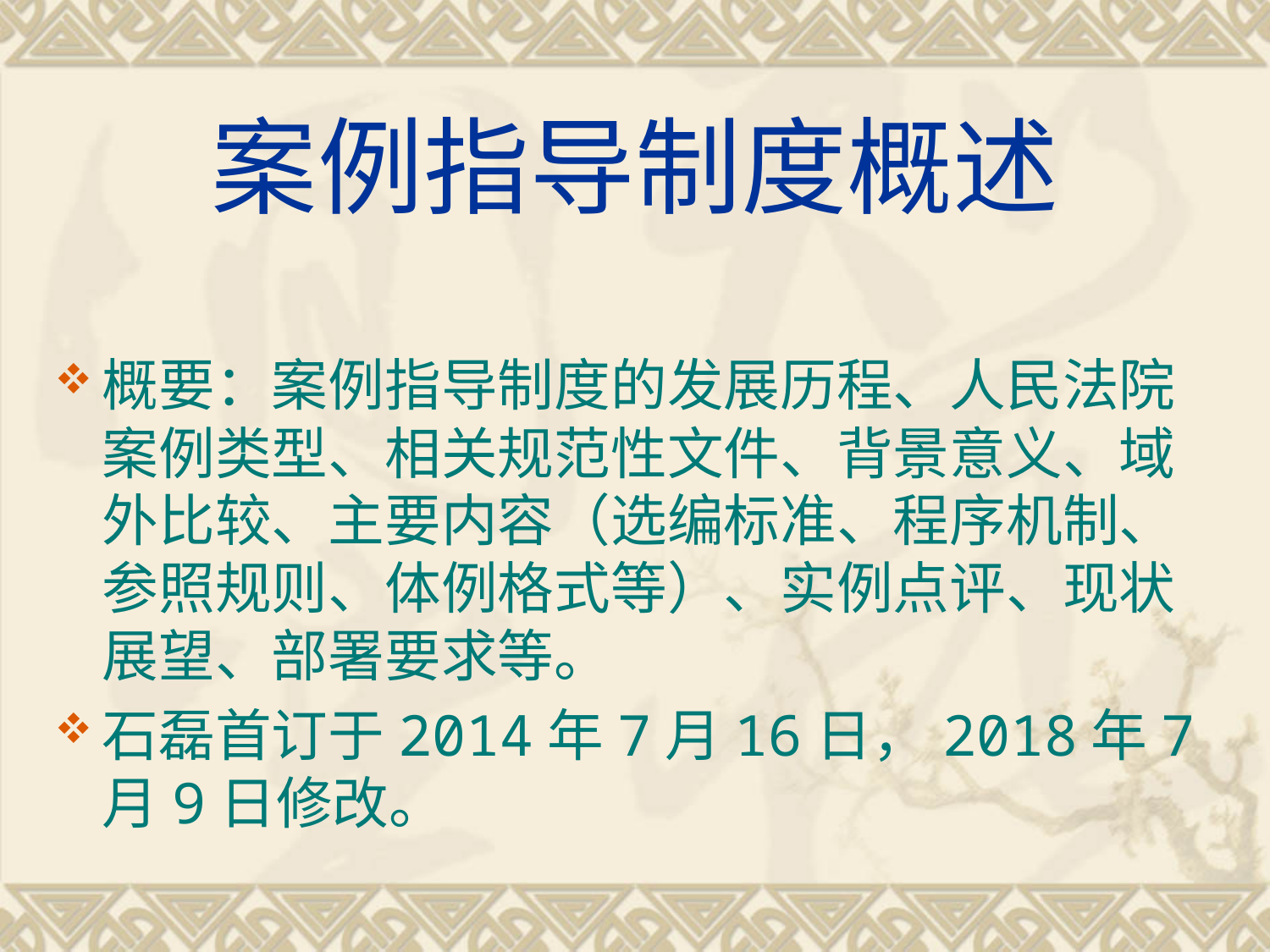

# 案例指导制度概述

概要：案例指导制度的发展历程、人民法院案例类型、相关规范性文件、背景意义、域外比较、主要内容（选编标准、程序机制、参照规则、体例格式等）、实例点评、现状展望、部署要求等。
石磊首订于2014年7月16日，2018年7月9日修改。